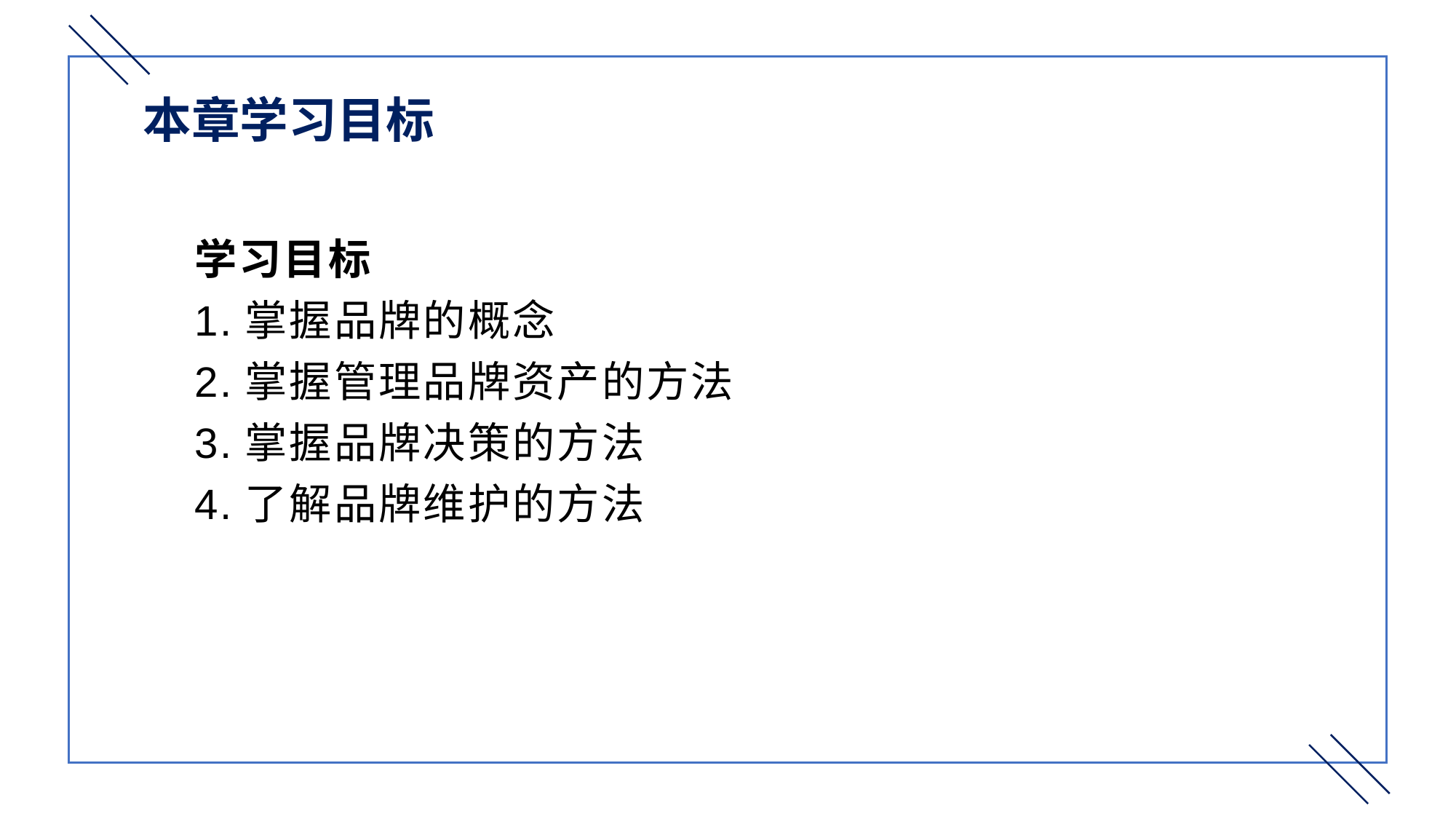

本章学习目标
学习目标
1.掌握品牌的概念
2.掌握管理品牌资产的方法
3.掌握品牌决策的方法
4.了解品牌维护的方法